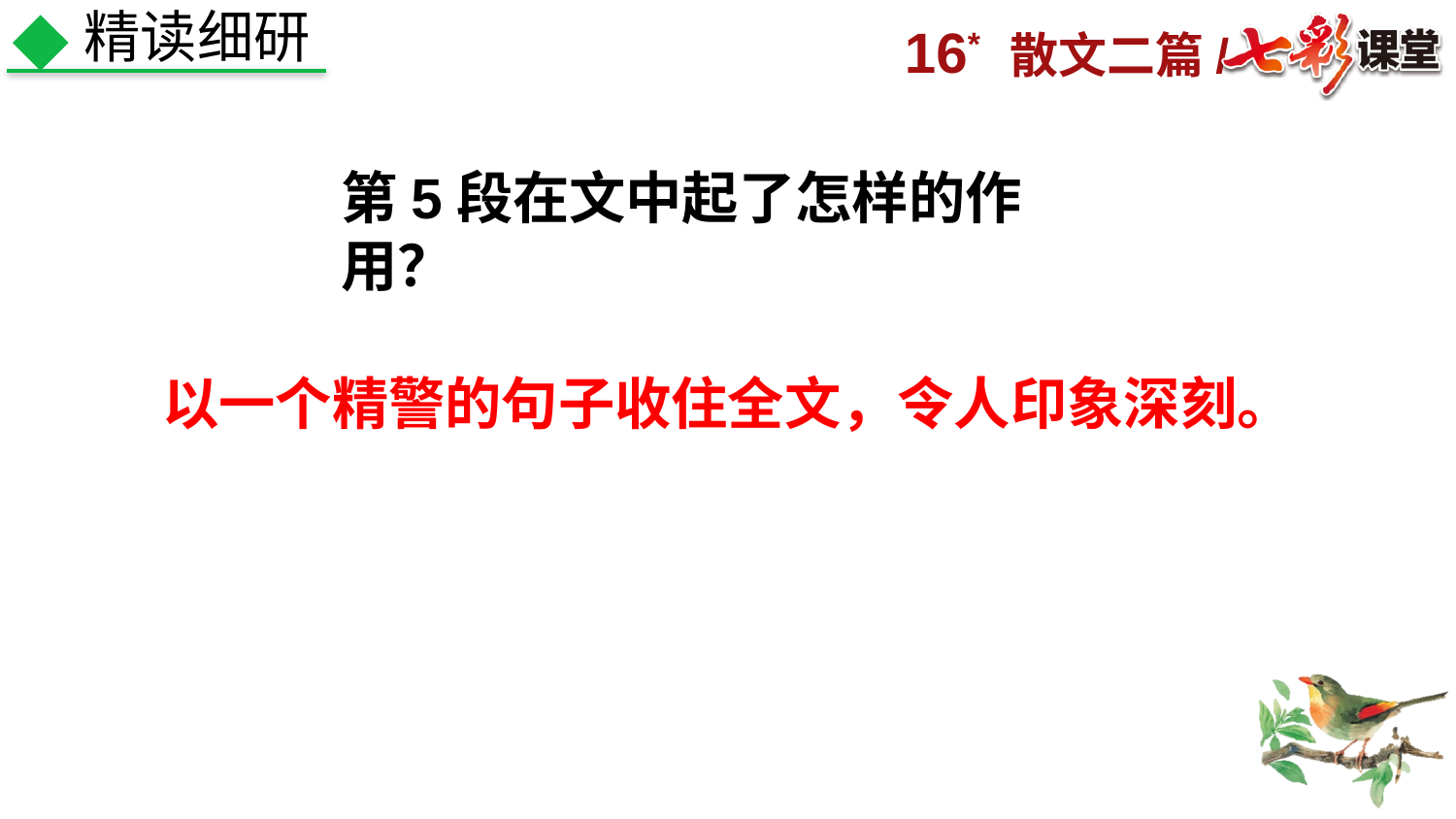

精读细研

第5段在文中起了怎样的作用？
以一个精警的句子收住全文，令人印象深刻。